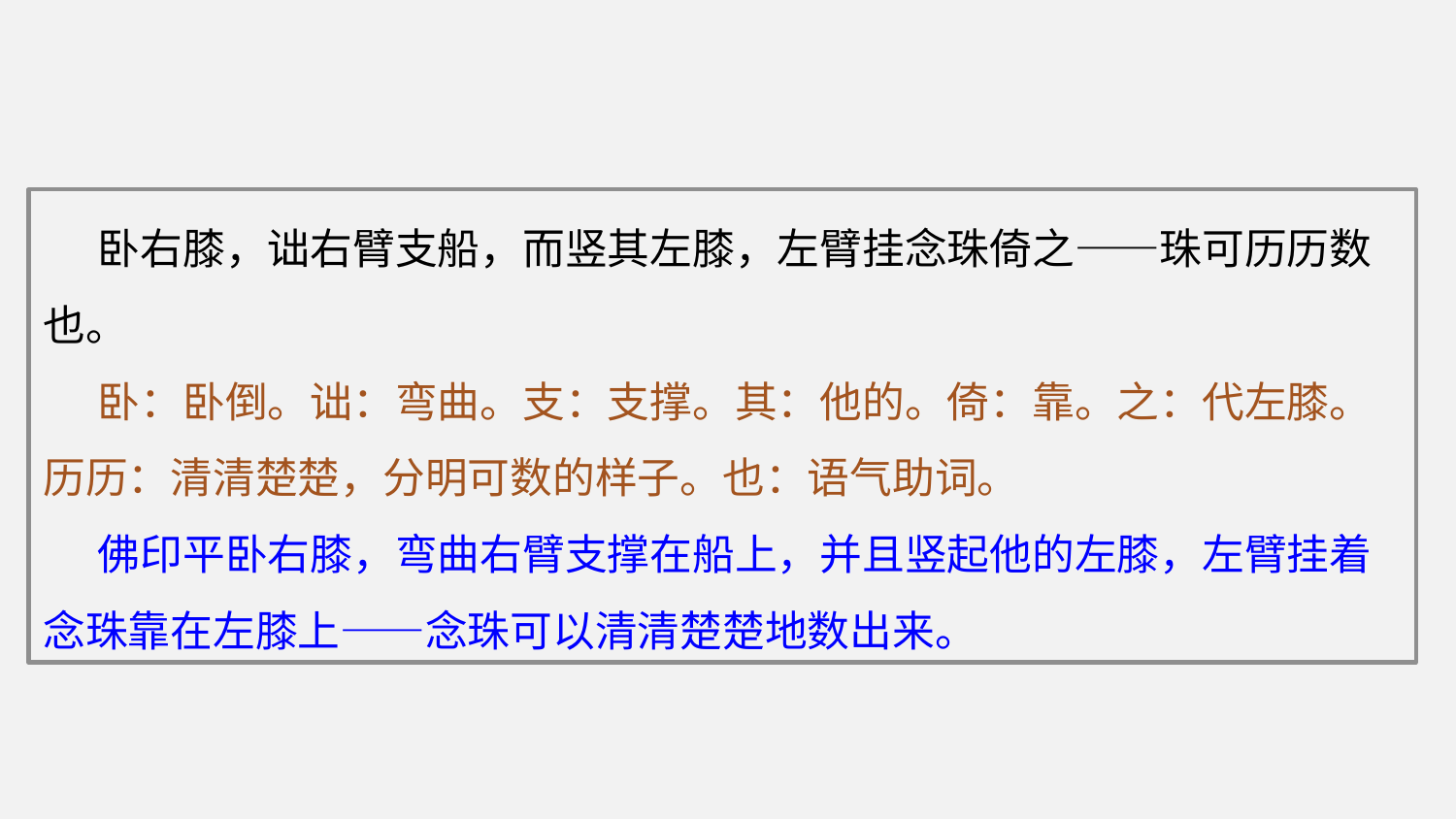

卧右膝，诎右臂支船，而竖其左膝，左臂挂念珠倚之——珠可历历数也。
卧：卧倒。诎：弯曲。支：支撑。其：他的。倚：靠。之：代左膝。历历：清清楚楚，分明可数的样子。也：语气助词。
佛印平卧右膝，弯曲右臂支撑在船上，并且竖起他的左膝，左臂挂着念珠靠在左膝上——念珠可以清清楚楚地数出来。